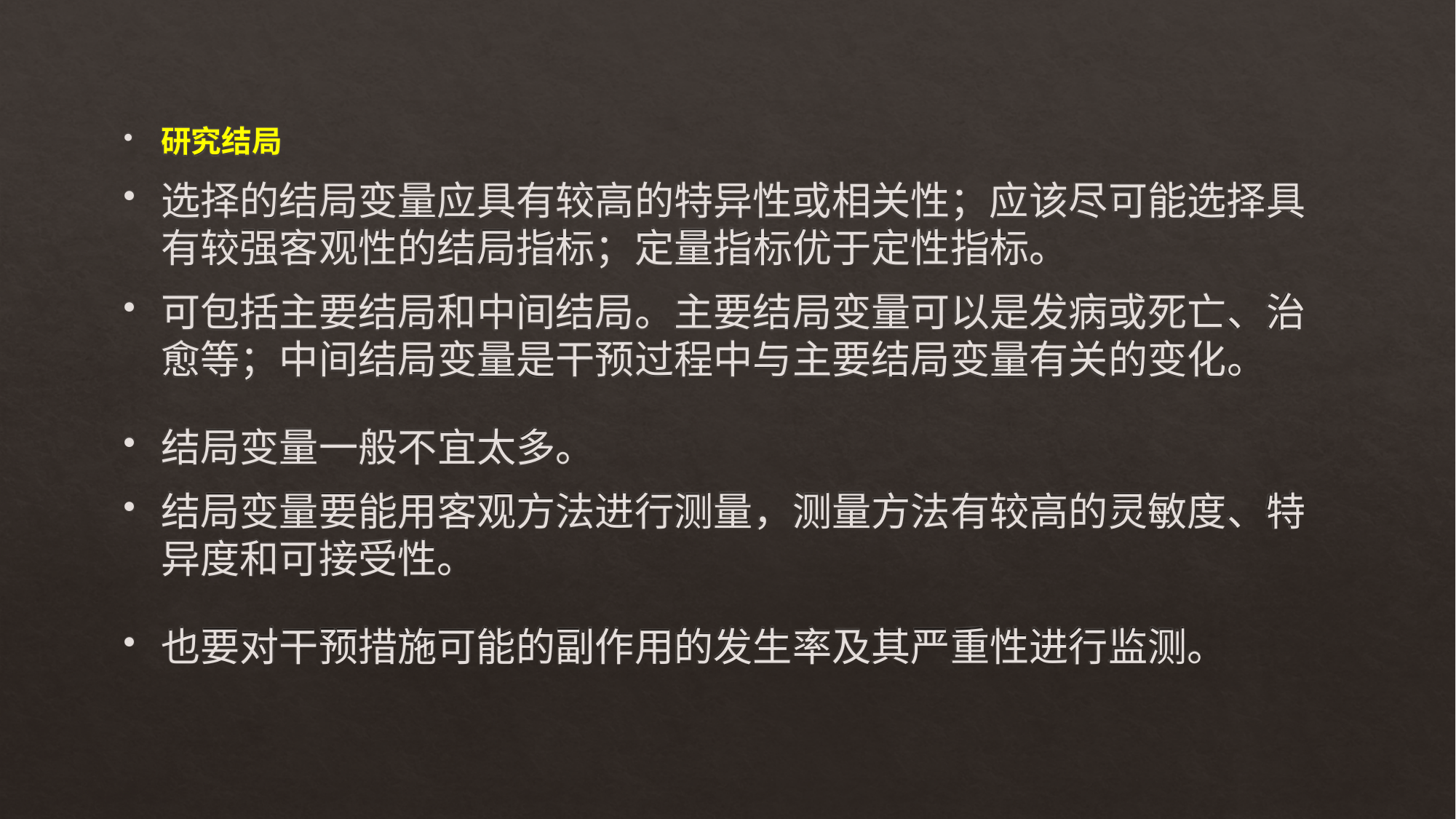

研究结局
选择的结局变量应具有较高的特异性或相关性；应该尽可能选择具有较强客观性的结局指标；定量指标优于定性指标。
可包括主要结局和中间结局。主要结局变量可以是发病或死亡、治愈等；中间结局变量是干预过程中与主要结局变量有关的变化。
结局变量一般不宜太多。
结局变量要能用客观方法进行测量，测量方法有较高的灵敏度、特异度和可接受性。
也要对干预措施可能的副作用的发生率及其严重性进行监测。